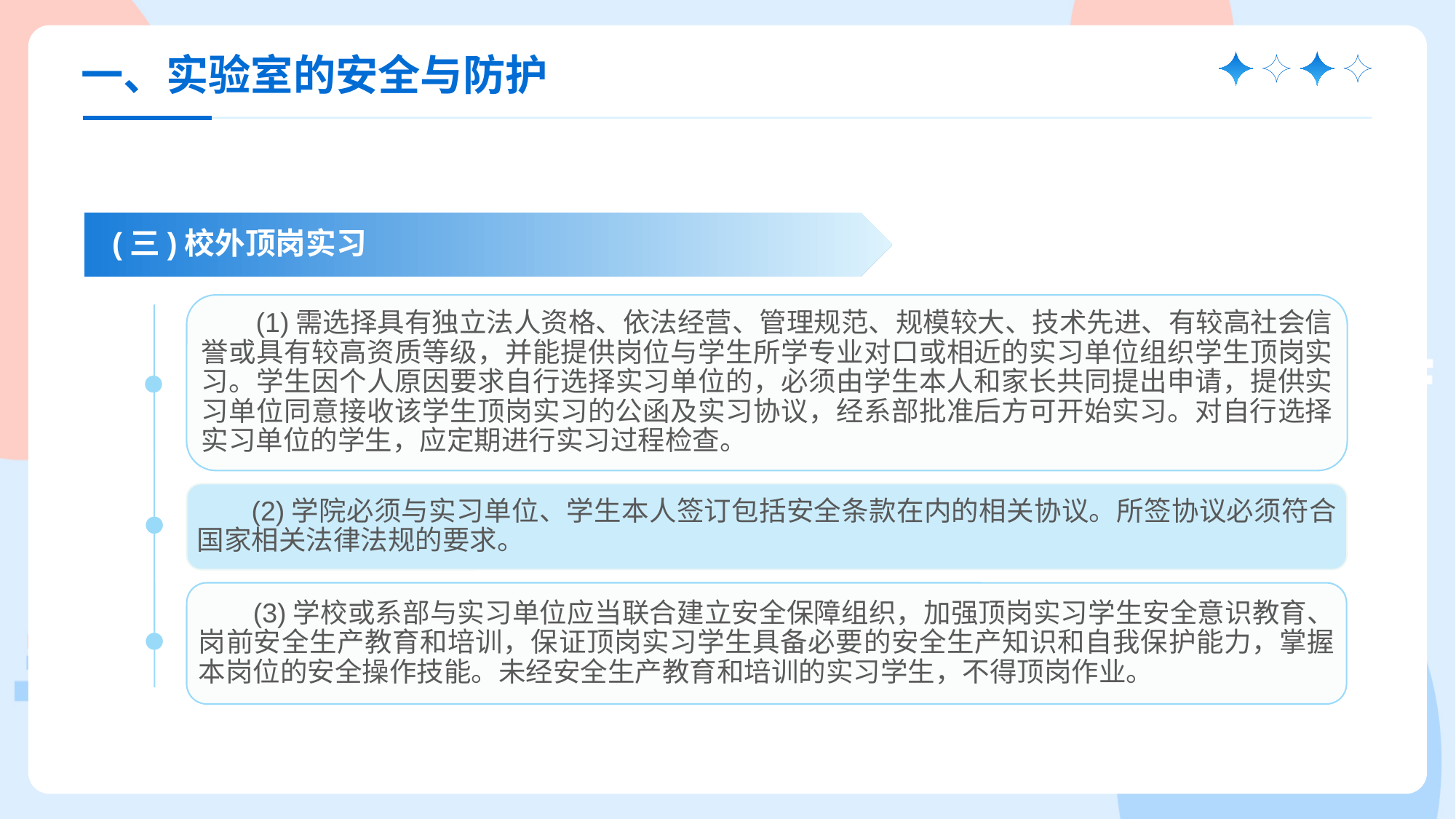

一、实验室的安全与防护
(三)校外顶岗实习
(1)需选择具有独立法人资格、依法经营、管理规范、规模较大、技术先进、有较高社会信誉或具有较高资质等级，并能提供岗位与学生所学专业对口或相近的实习单位组织学生顶岗实习。学生因个人原因要求自行选择实习单位的，必须由学生本人和家长共同提出申请，提供实习单位同意接收该学生顶岗实习的公函及实习协议，经系部批准后方可开始实习。对自行选择实习单位的学生，应定期进行实习过程检查。

(2)学院必须与实习单位、学生本人签订包括安全条款在内的相关协议。所签协议必须符合国家相关法律法规的要求。
(3)学校或系部与实习单位应当联合建立安全保障组织，加强顶岗实习学生安全意识教育、岗前安全生产教育和培训，保证顶岗实习学生具备必要的安全生产知识和自我保护能力，掌握本岗位的安全操作技能。未经安全生产教育和培训的实习学生，不得顶岗作业。